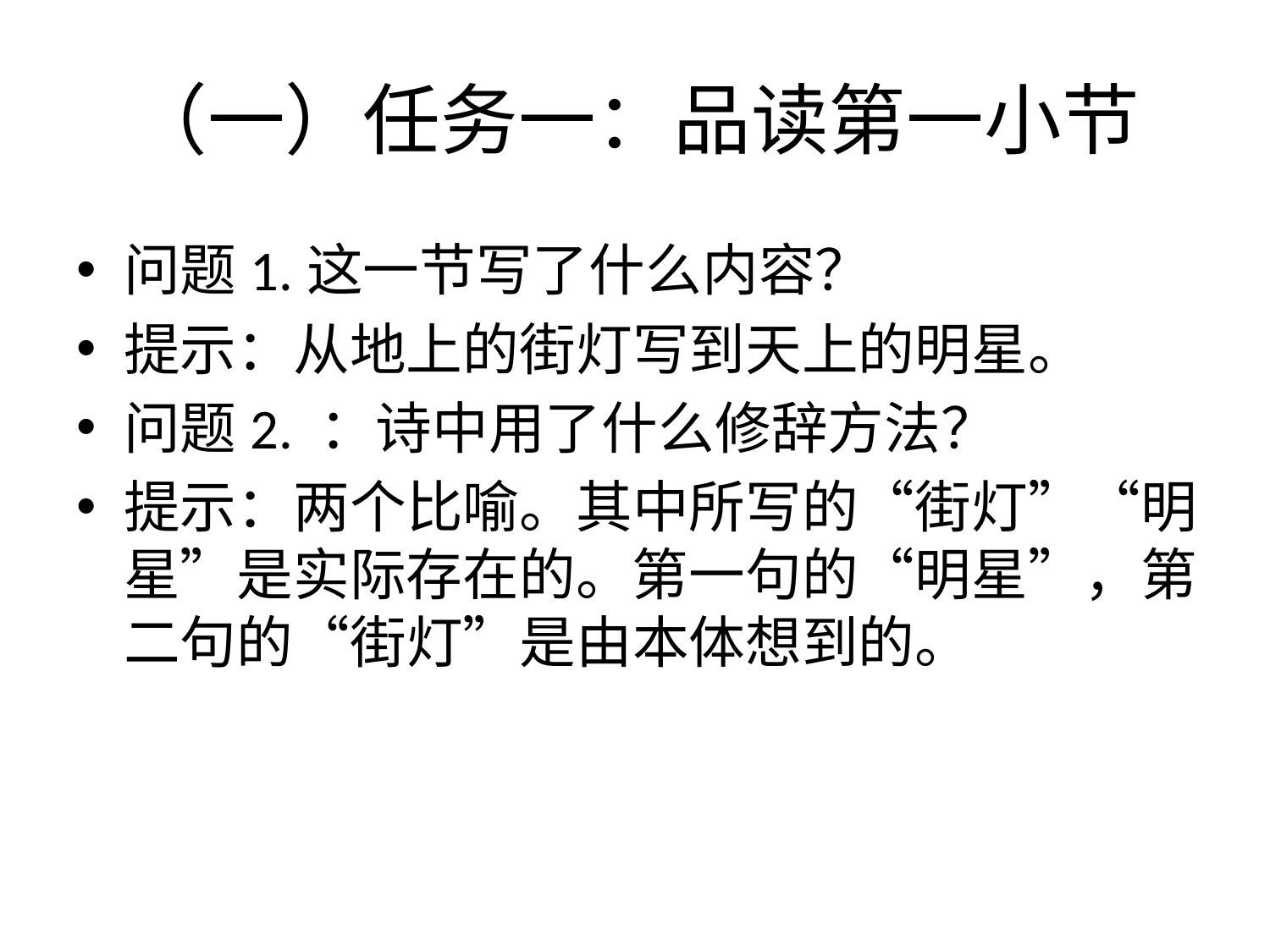

# （一）任务一：品读第一小节
问题1.这一节写了什么内容？
提示：从地上的街灯写到天上的明星。
问题2. ：诗中用了什么修辞方法？
提示：两个比喻。其中所写的“街灯”“明星”是实际存在的。第一句的“明星”，第二句的“街灯”是由本体想到的。